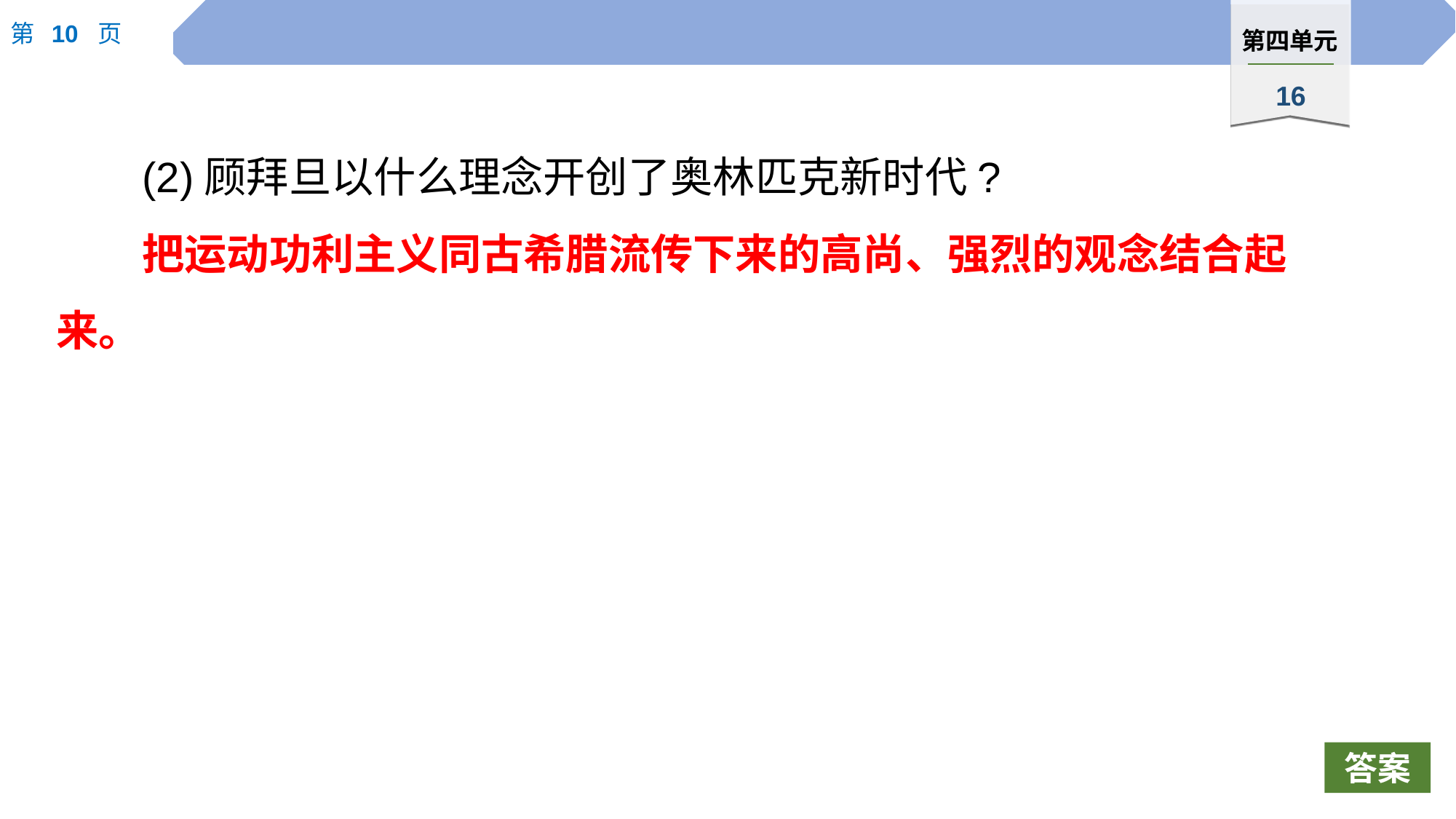

(2)顾拜旦以什么理念开创了奥林匹克新时代?
把运动功利主义同古希腊流传下来的高尚、强烈的观念结合起来。
答案